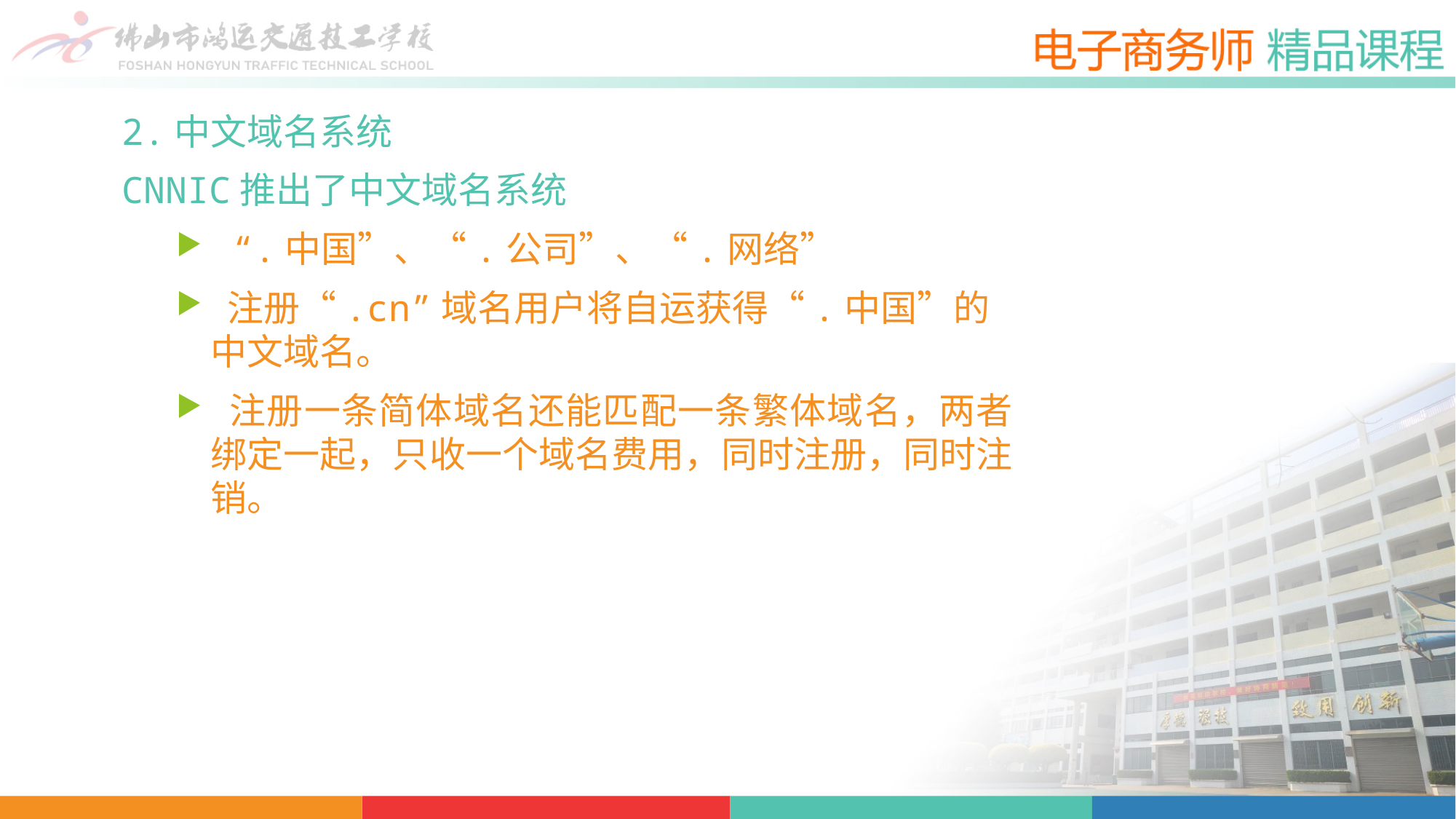

2.中文域名系统
CNNIC推出了中文域名系统
 “.中国”、“.公司”、“.网络”
 注册“.cn”域名用户将自运获得“.中国”的中文域名。
 注册一条简体域名还能匹配一条繁体域名，两者绑定一起，只收一个域名费用，同时注册，同时注销。